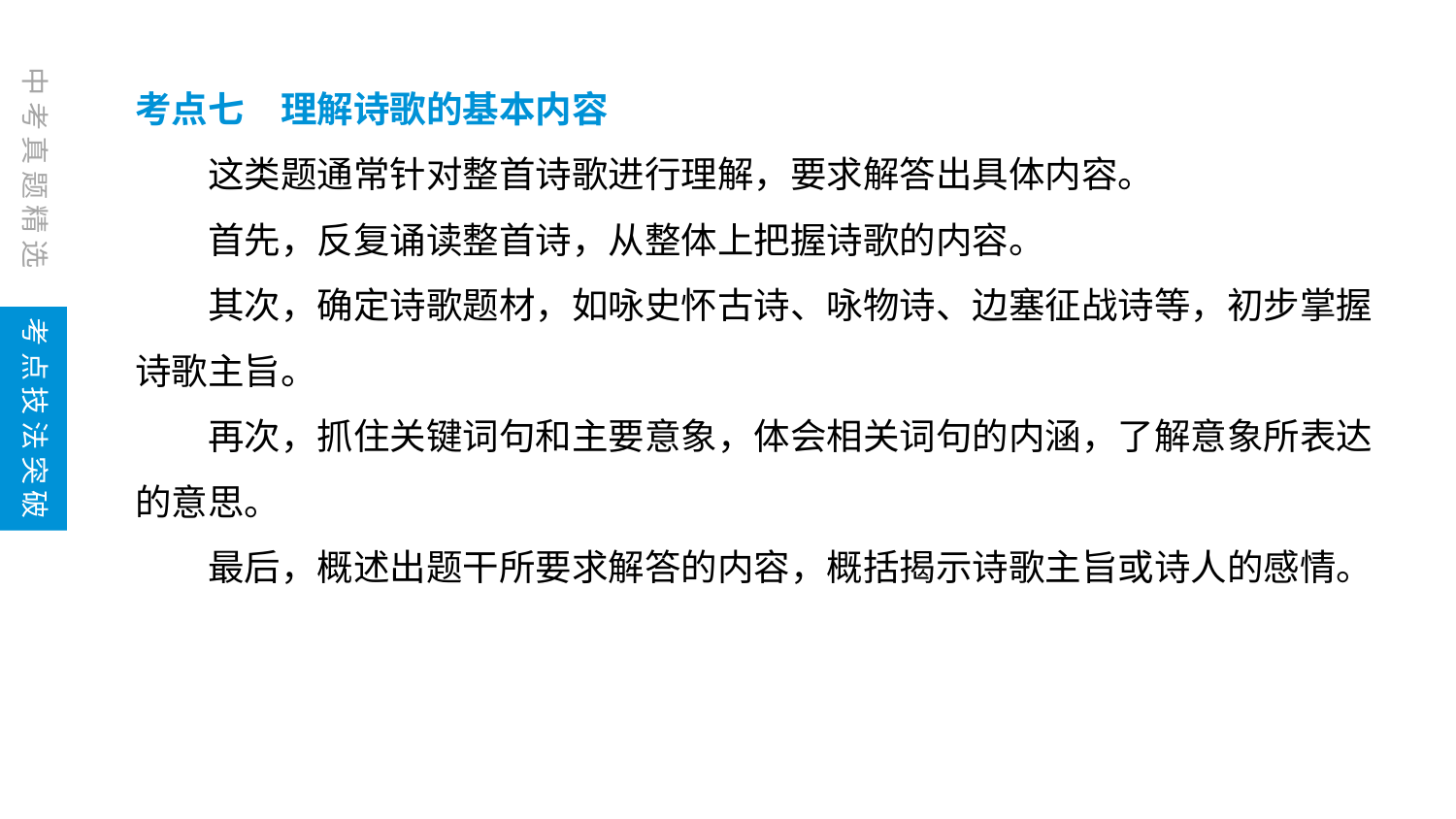

考点七　理解诗歌的基本内容
　　这类题通常针对整首诗歌进行理解，要求解答出具体内容。
　　首先，反复诵读整首诗，从整体上把握诗歌的内容。
　　其次，确定诗歌题材，如咏史怀古诗、咏物诗、边塞征战诗等，初步掌握诗歌主旨。
　　再次，抓住关键词句和主要意象，体会相关词句的内涵，了解意象所表达的意思。
　　最后，概述出题干所要求解答的内容，概括揭示诗歌主旨或诗人的感情。